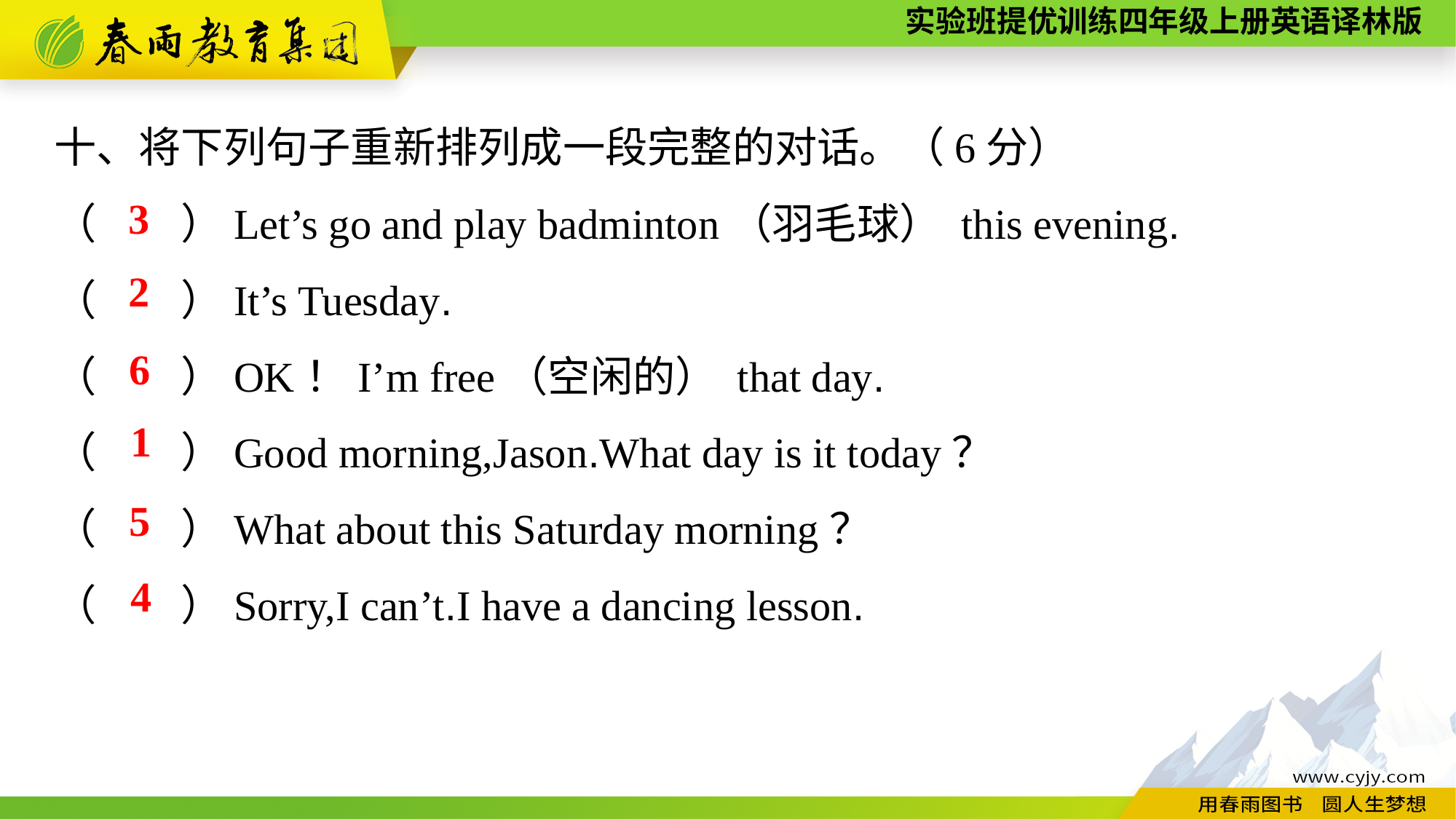

十、将下列句子重新排列成一段完整的对话。（6分）
（　　）Let’s go and play badminton（羽毛球） this evening.
（　　）It’s Tuesday.
（　　）OK！I’m free（空闲的） that day.
（　　）Good morning,Jason.What day is it today？
（　　）What about this Saturday morning？
（　　）Sorry,I can’t.I have a dancing lesson.
3
2
6
1
5
4